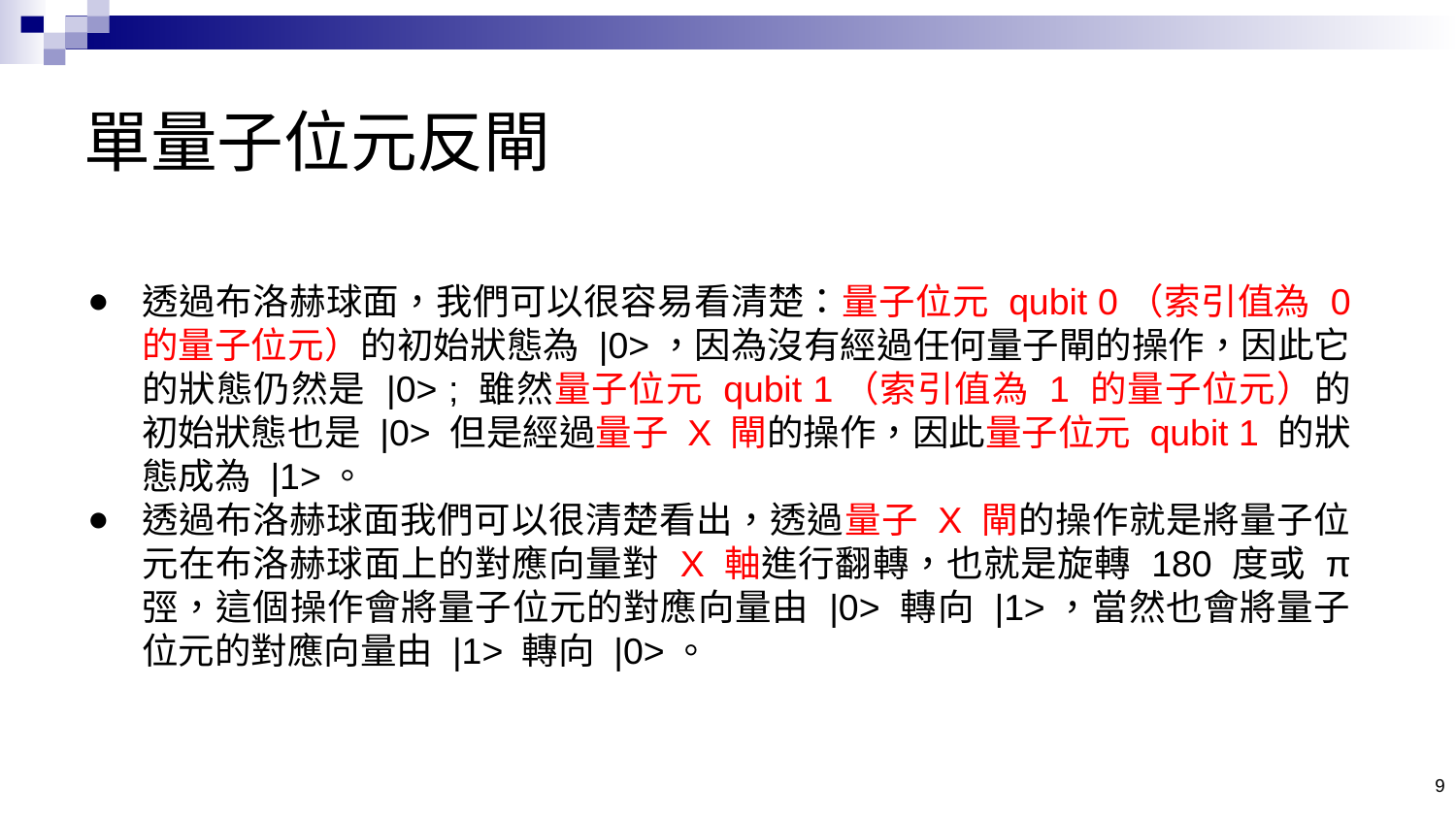

# 單量子位元反閘
透過布洛赫球面，我們可以很容易看清楚：量子位元 qubit 0（索引值為 0 的量子位元）的初始狀態為 |0>，因為沒有經過任何量子閘的操作，因此它的狀態仍然是 |0> ; 雖然量子位元 qubit 1（索引值為 1 的量子位元）的初始狀態也是 |0> 但是經過量子 X 閘的操作，因此量子位元 qubit 1 的狀態成為 |1>。
透過布洛赫球面我們可以很清楚看出，透過量子 X 閘的操作就是將量子位元在布洛赫球面上的對應向量對 X 軸進行翻轉，也就是旋轉 180 度或 π 弳，這個操作會將量子位元的對應向量由 |0> 轉向 |1>，當然也會將量子位元的對應向量由 |1> 轉向 |0>。
9